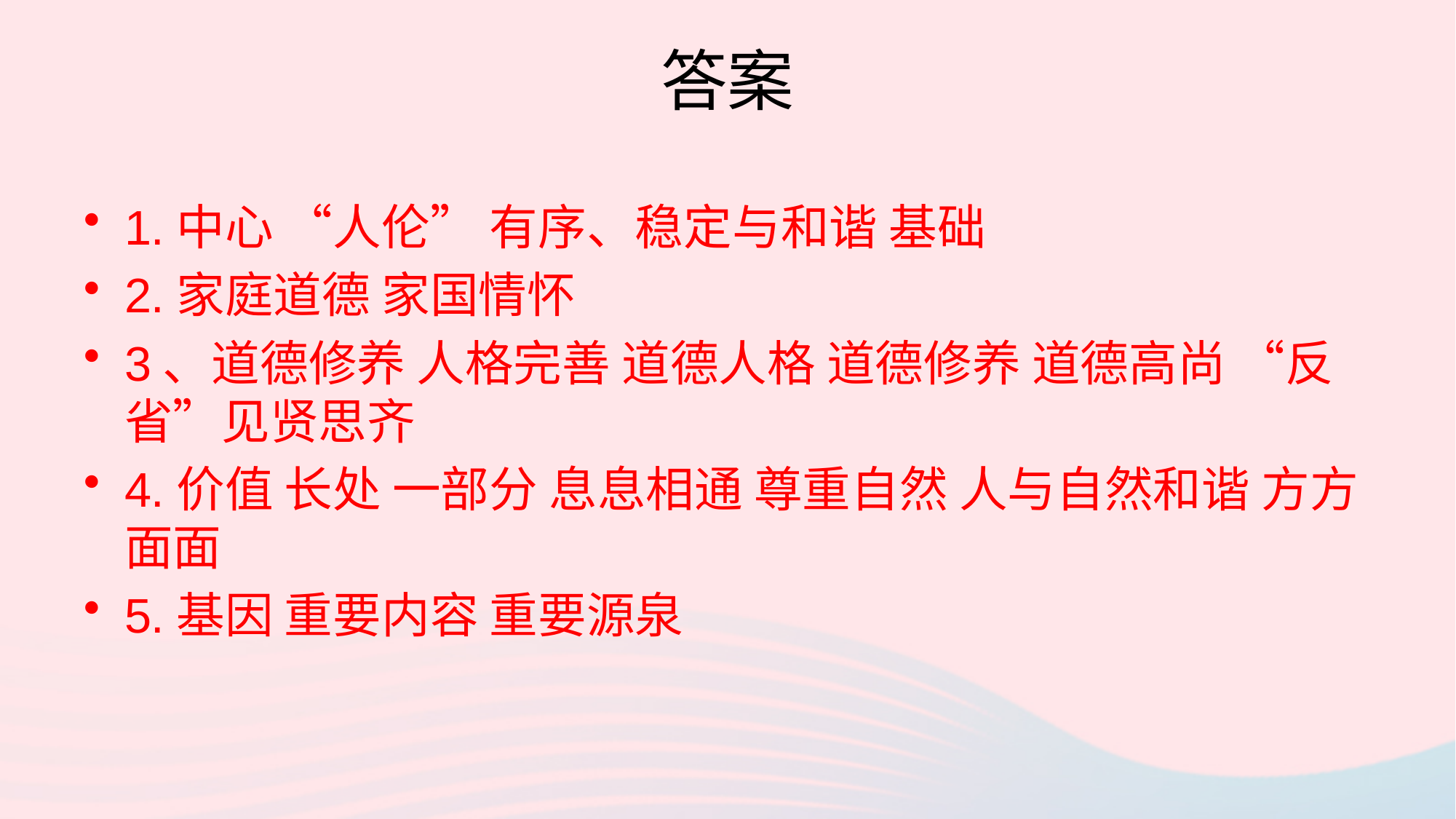

# 答案
1.中心 “人伦” 有序、稳定与和谐 基础
2.家庭道德 家国情怀
3、道德修养 人格完善 道德人格 道德修养 道德高尚 “反省”见贤思齐
4.价值 长处 一部分 息息相通 尊重自然 人与自然和谐 方方面面
5.基因 重要内容 重要源泉